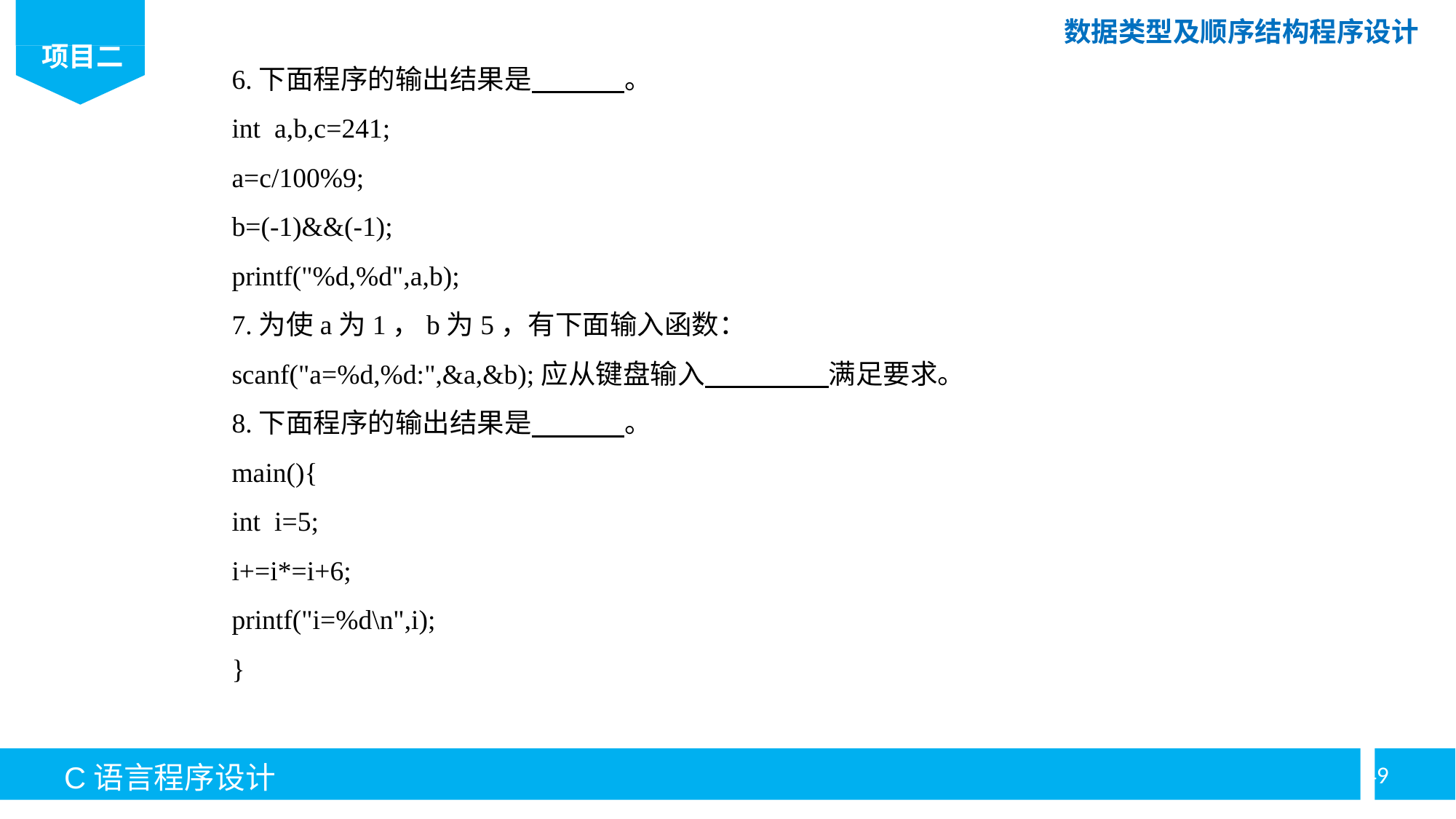

6.下面程序的输出结果是               。
int  a,b,c=241;
a=c/100%9;
b=(-1)&&(-1);
printf("%d,%d",a,b);
7.为使a为1，b为5，有下面输入函数：
scanf("a=%d,%d:",&a,&b);应从键盘输入                    满足要求。
8.下面程序的输出结果是               。
main(){
int  i=5;
i+=i*=i+6;
printf("i=%d\n",i);
}